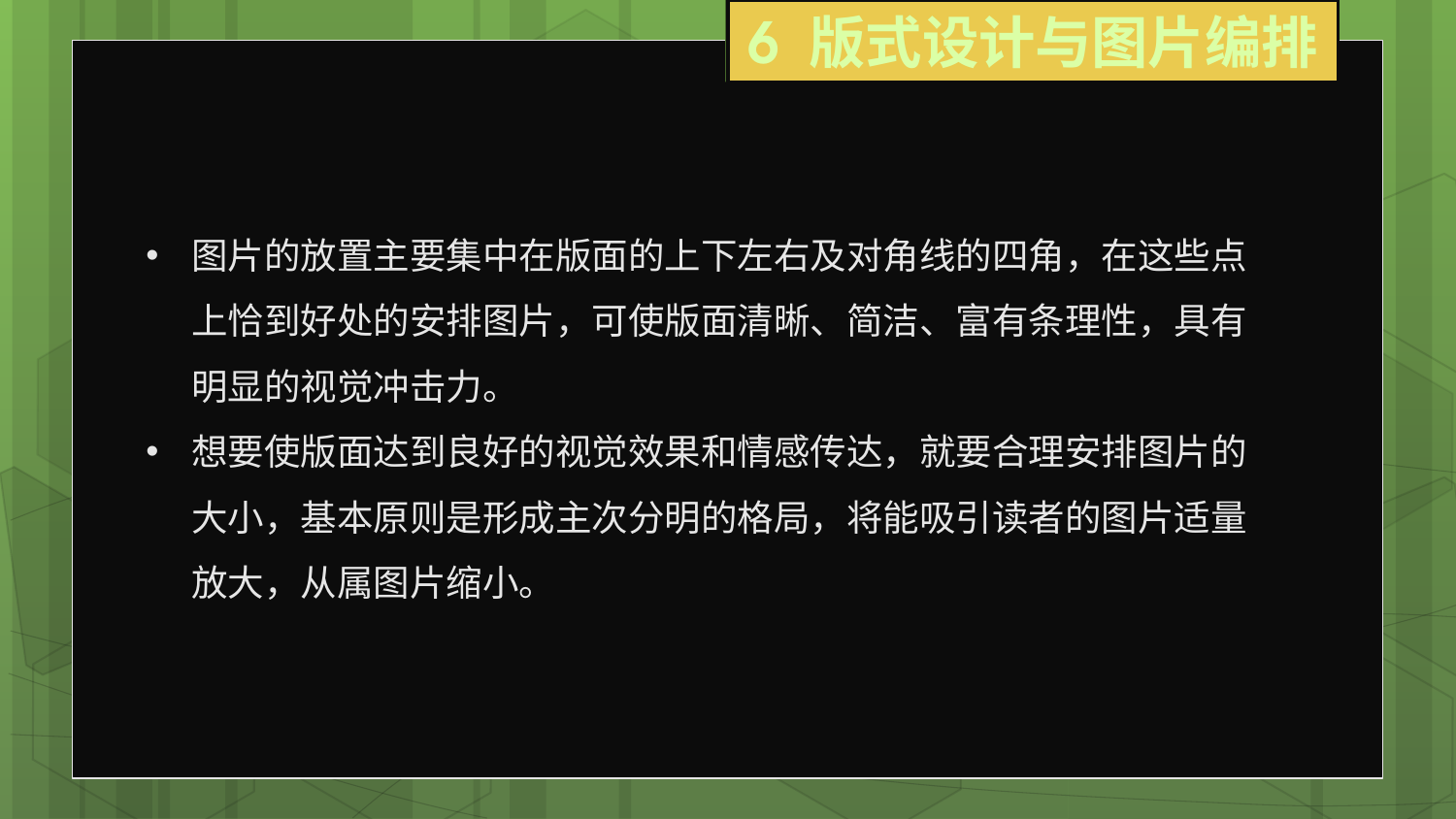

6 版式设计与图片编排
图片的放置主要集中在版面的上下左右及对角线的四角，在这些点上恰到好处的安排图片，可使版面清晰、简洁、富有条理性，具有明显的视觉冲击力。
想要使版面达到良好的视觉效果和情感传达，就要合理安排图片的大小，基本原则是形成主次分明的格局，将能吸引读者的图片适量放大，从属图片缩小。